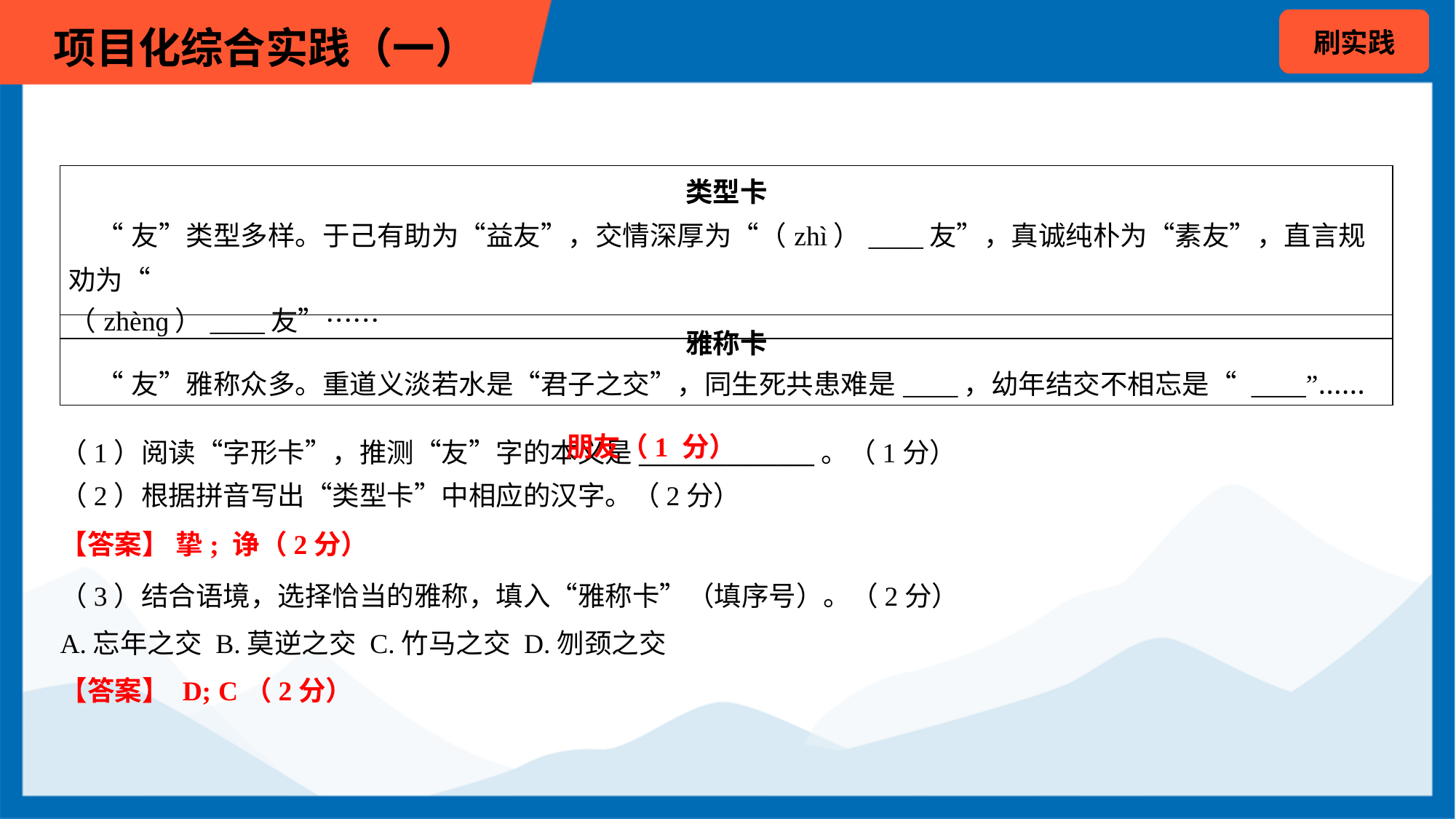

| 类型卡 “友”类型多样。于己有助为“益友”，交情深厚为“（zhì）\_\_\_\_友”，真诚纯朴为“素友”，直言规劝为“ （zhènɡ）\_\_\_\_友”…… |
| --- |
| 雅称卡 “友”雅称众多。重道义淡若水是“君子之交”，同生死共患难是\_\_\_\_，幼年结交不相忘是“ \_\_\_\_”…… |
| --- |
朋友（1 分）
（1）阅读“字形卡”，推测“友”字的本义是______________。（1分）
（2）根据拼音写出“类型卡”中相应的汉字。（2分）
【答案】 挚; 诤（2分）
（3）结合语境，选择恰当的雅称，填入“雅称卡”（填序号）。（2分）
A.忘年之交 B.莫逆之交 C.竹马之交 D.刎颈之交
【答案】 D; C（2分）